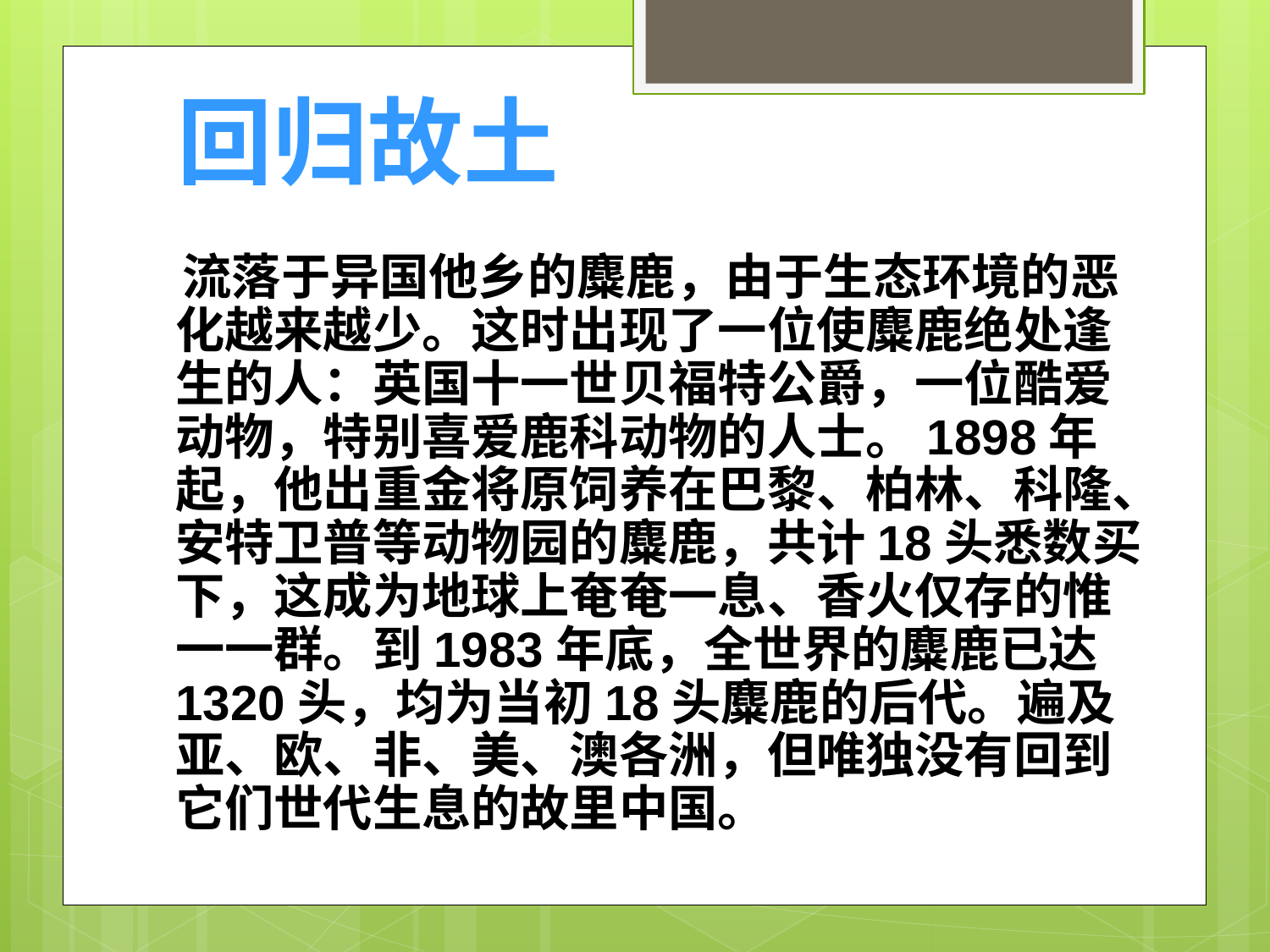

# 回归故土
   流落于异国他乡的麋鹿，由于生态环境的恶化越来越少。这时出现了一位使麋鹿绝处逢生的人：英国十一世贝福特公爵，一位酷爱动物，特别喜爱鹿科动物的人士。1898年起，他出重金将原饲养在巴黎、柏林、科隆、安特卫普等动物园的麋鹿，共计18头悉数买下，这成为地球上奄奄一息、香火仅存的惟一一群。到1983年底，全世界的麋鹿已达1320头，均为当初18头麋鹿的后代。遍及亚、欧、非、美、澳各洲，但唯独没有回到它们世代生息的故里中国。